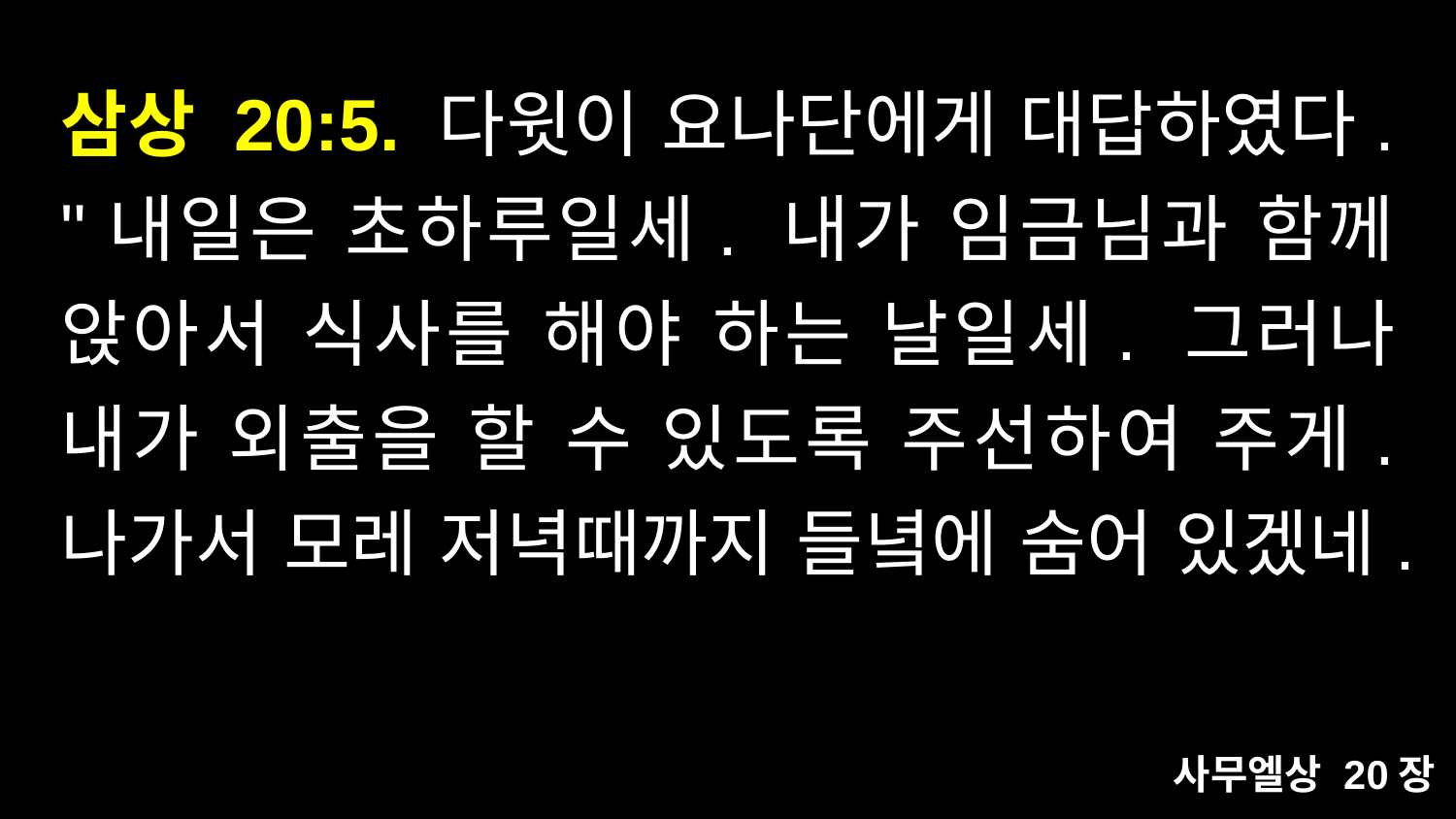

# 삼상 20:5. 다윗이 요나단에게 대답하였다. "내일은 초하루일세. 내가 임금님과 함께 앉아서 식사를 해야 하는 날일세. 그러나 내가 외출을 할 수 있도록 주선하여 주게. 나가서 모레 저녁때까지 들녘에 숨어 있겠네.
사무엘상 20장